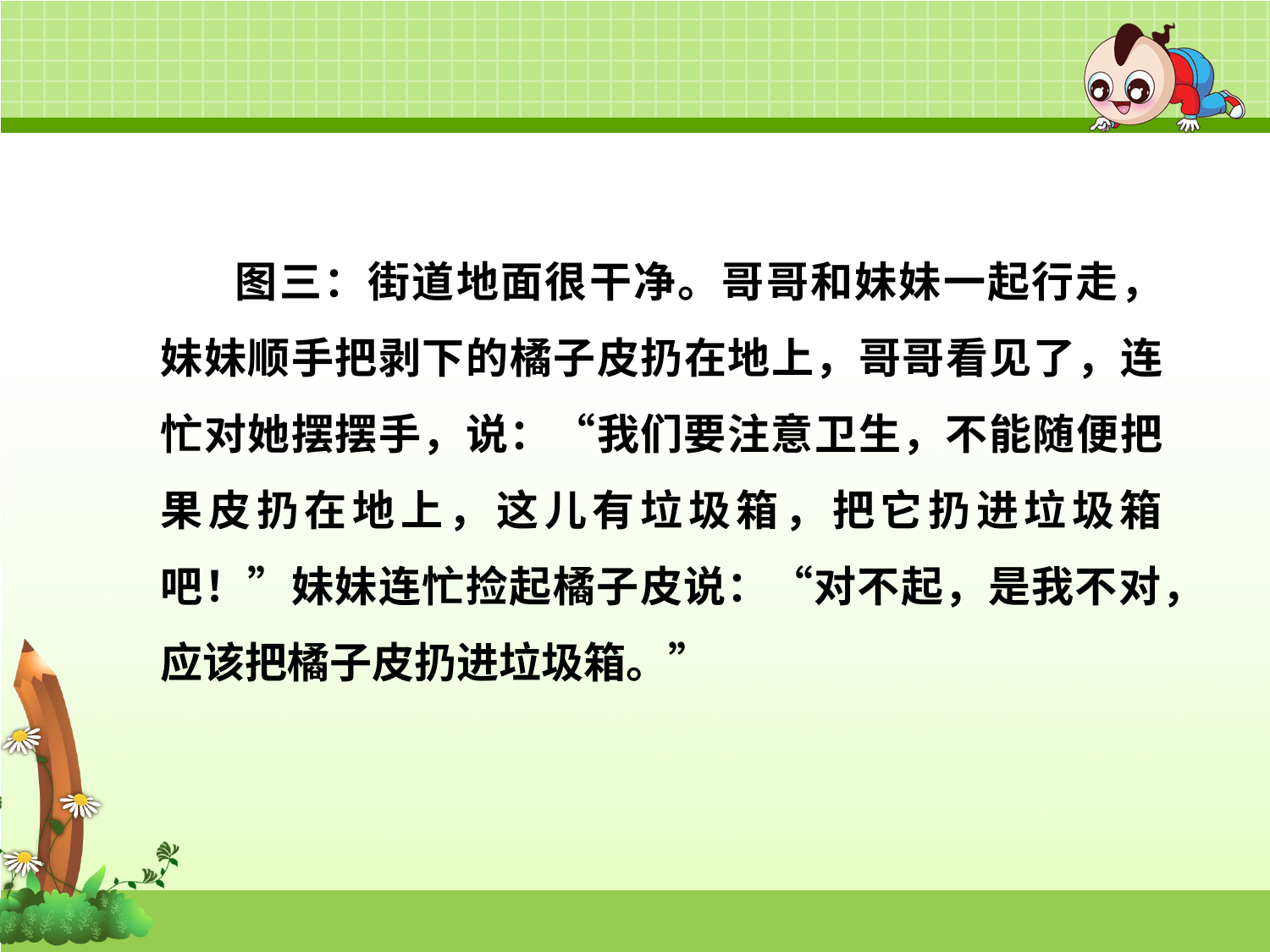

图三：街道地面很干净。哥哥和妹妹一起行走，妹妹顺手把剥下的橘子皮扔在地上，哥哥看见了，连忙对她摆摆手，说：“我们要注意卫生，不能随便把果皮扔在地上，这儿有垃圾箱，把它扔进垃圾箱吧！”妹妹连忙捡起橘子皮说：“对不起，是我不对，应该把橘子皮扔进垃圾箱。”